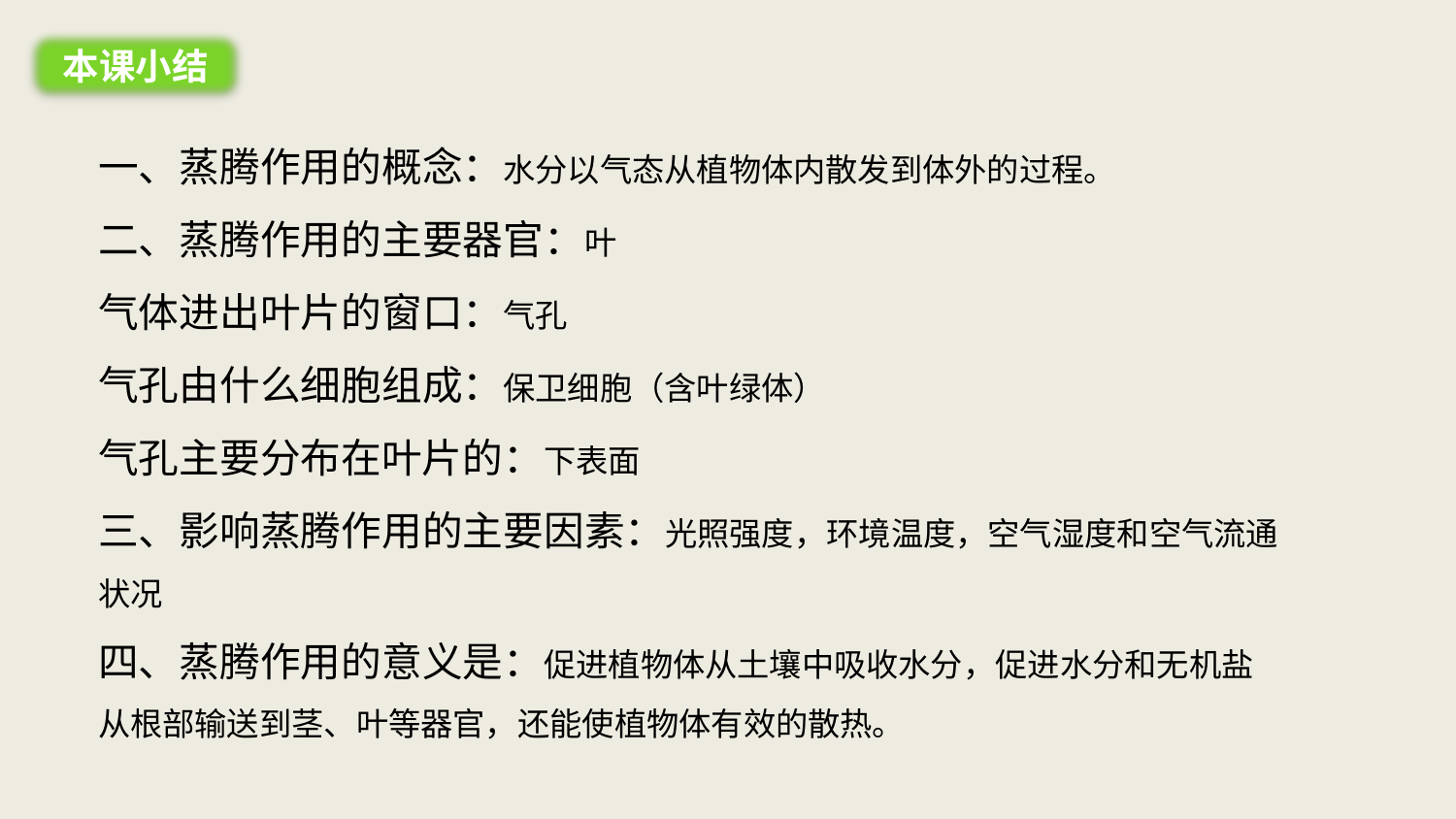

本课小结
一、蒸腾作用的概念：水分以气态从植物体内散发到体外的过程。
二、蒸腾作用的主要器官：叶
气体进出叶片的窗口：气孔
气孔由什么细胞组成：保卫细胞（含叶绿体）
气孔主要分布在叶片的：下表面
三、影响蒸腾作用的主要因素：光照强度，环境温度，空气湿度和空气流通状况
四、蒸腾作用的意义是：促进植物体从土壤中吸收水分，促进水分和无机盐从根部输送到茎、叶等器官，还能使植物体有效的散热。